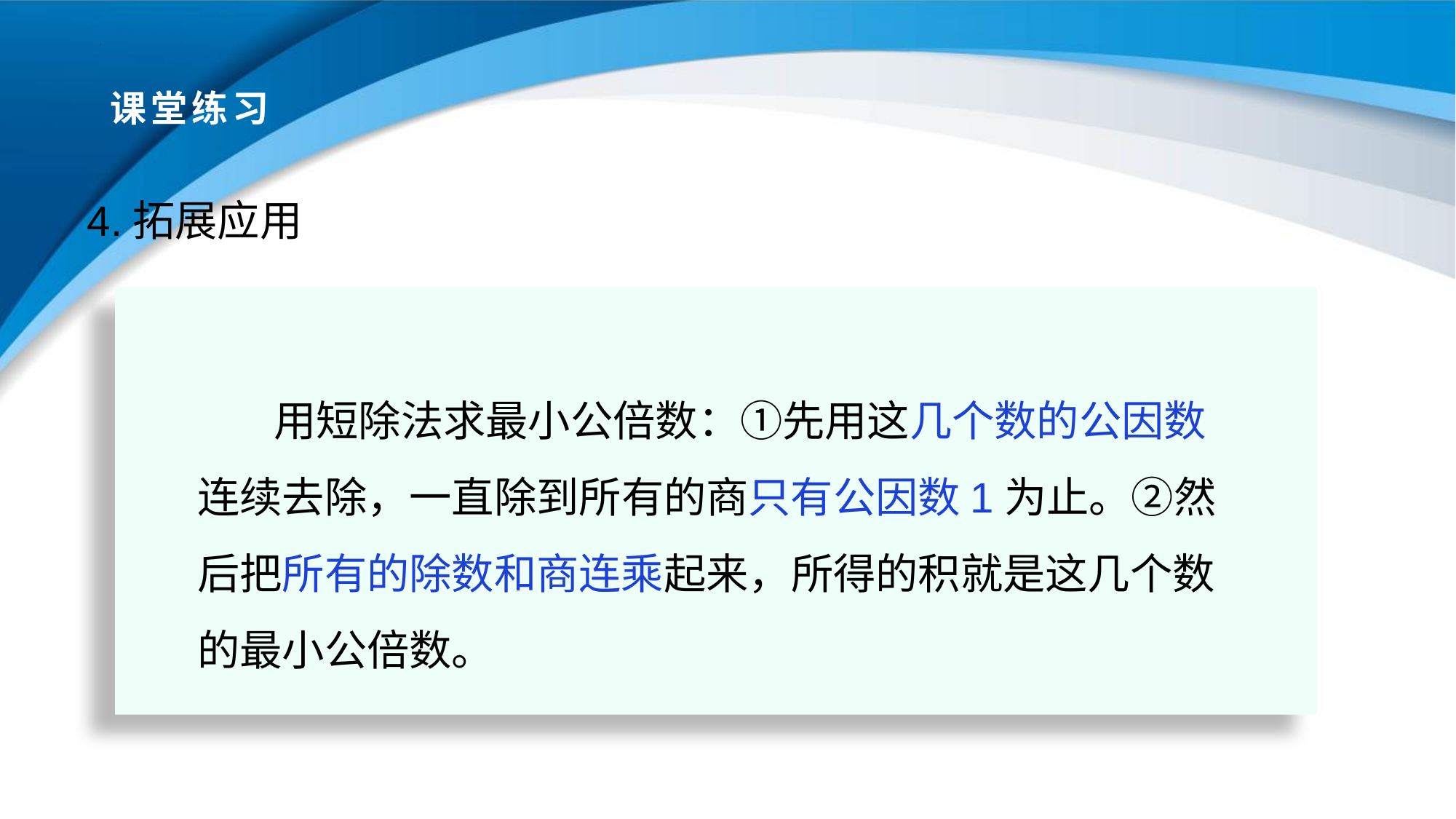

# 课堂练习
4.拓展应用

       用短除法求最小公倍数：①先用这几个数的公因数连续去除，一直除到所有的商只有公因数1为止。②然后把所有的除数和商连乘起来，所得的积就是这几个数的最小公倍数。